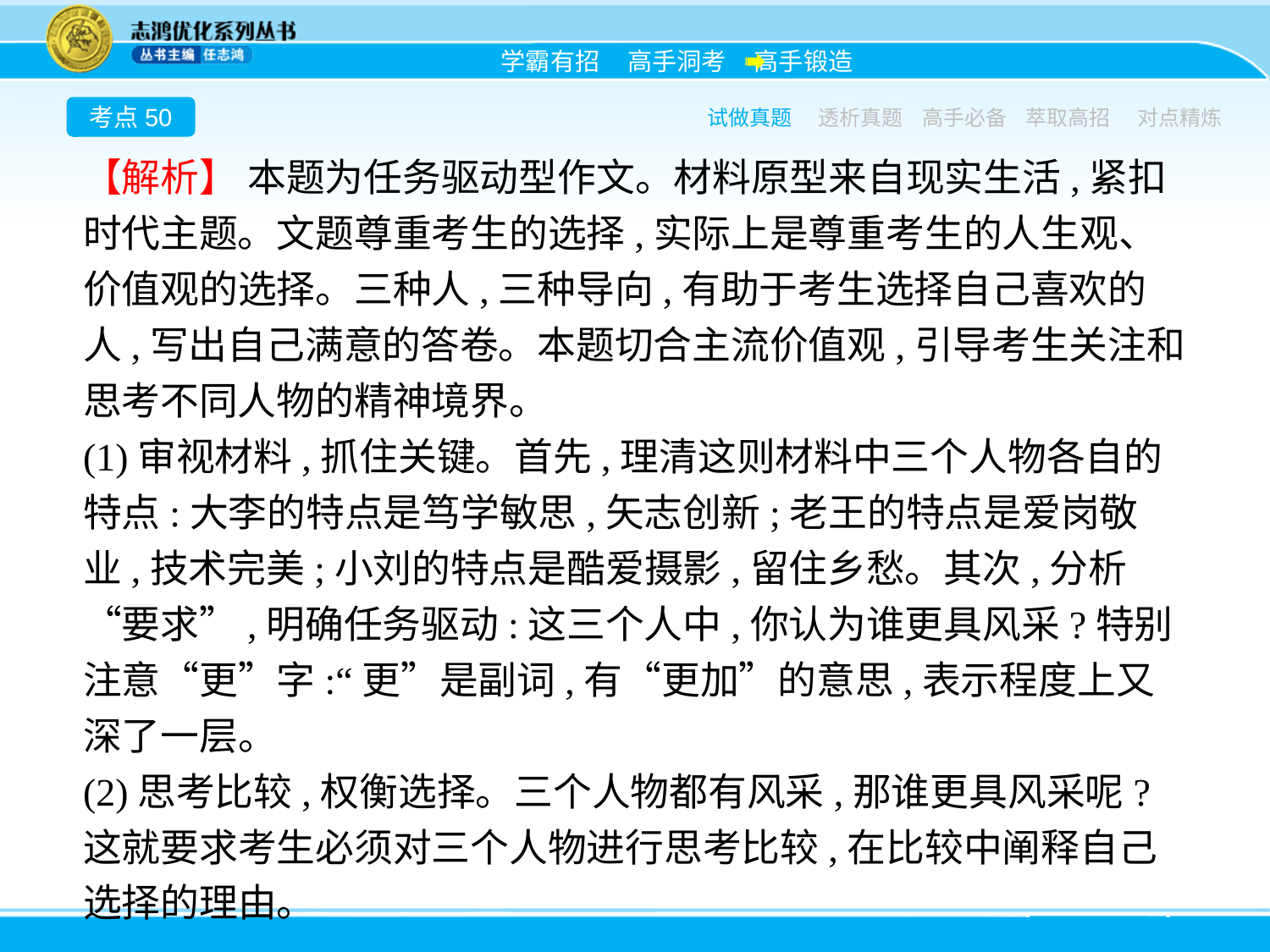

考点50
试做真题
透析真题
高手必备
萃取高招
对点精炼
【解析】 本题为任务驱动型作文。材料原型来自现实生活,紧扣时代主题。文题尊重考生的选择,实际上是尊重考生的人生观、价值观的选择。三种人,三种导向,有助于考生选择自己喜欢的人,写出自己满意的答卷。本题切合主流价值观,引导考生关注和思考不同人物的精神境界。
(1)审视材料,抓住关键。首先,理清这则材料中三个人物各自的特点:大李的特点是笃学敏思,矢志创新;老王的特点是爱岗敬业,技术完美;小刘的特点是酷爱摄影,留住乡愁。其次,分析“要求”,明确任务驱动:这三个人中,你认为谁更具风采?特别注意“更”字:“更”是副词,有“更加”的意思,表示程度上又深了一层。
(2)思考比较,权衡选择。三个人物都有风采,那谁更具风采呢?这就要求考生必须对三个人物进行思考比较,在比较中阐释自己选择的理由。